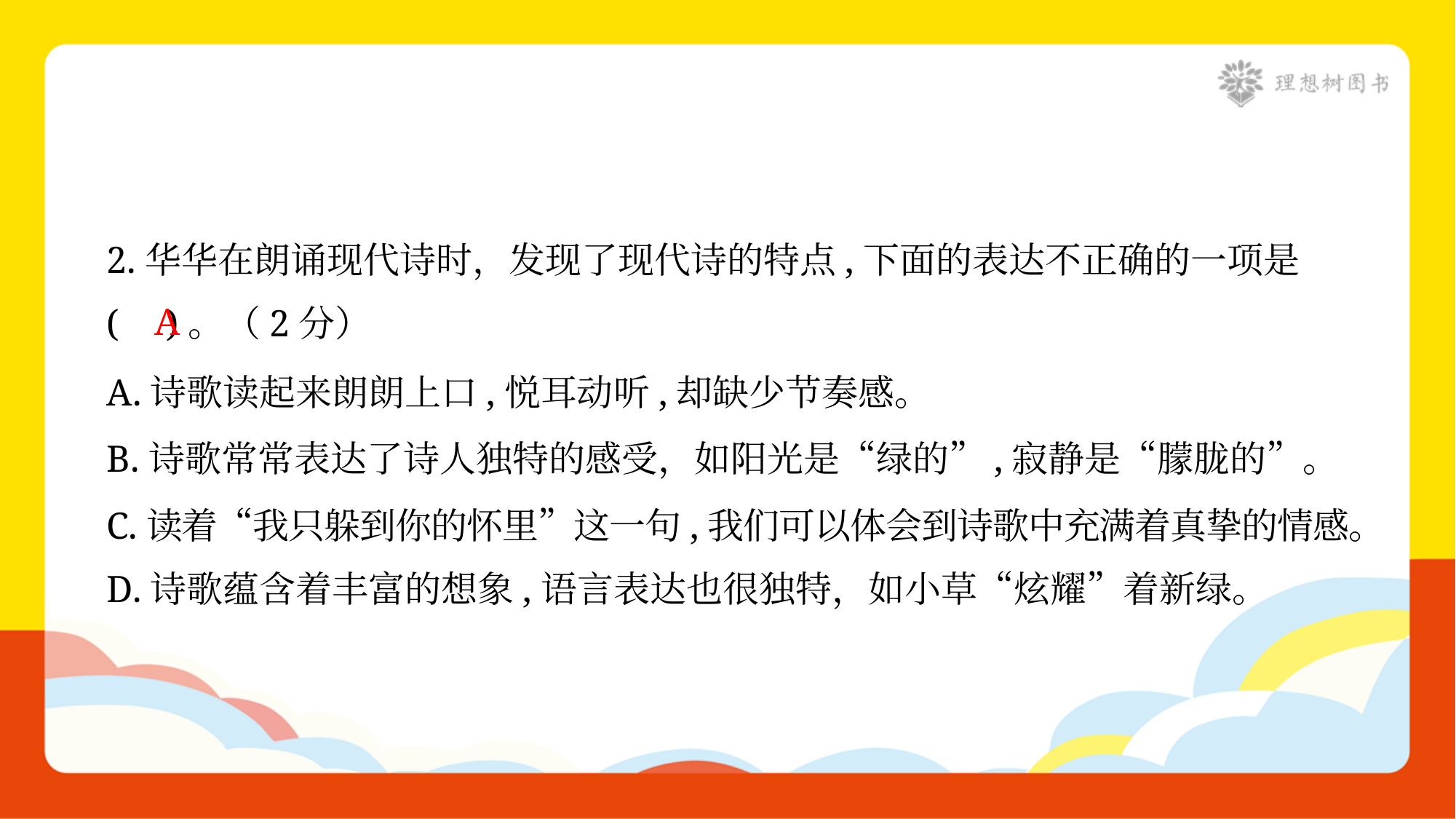

2.华华在朗诵现代诗时，发现了现代诗的特点,下面的表达不正确的一项是
(     )。（2分）
A
A.诗歌读起来朗朗上口,悦耳动听,却缺少节奏感。
B.诗歌常常表达了诗人独特的感受，如阳光是“绿的”,寂静是“朦胧的”。
C.读着“我只躲到你的怀里”这一句,我们可以体会到诗歌中充满着真挚的情感。
D.诗歌蕴含着丰富的想象,语言表达也很独特，如小草“炫耀”着新绿。